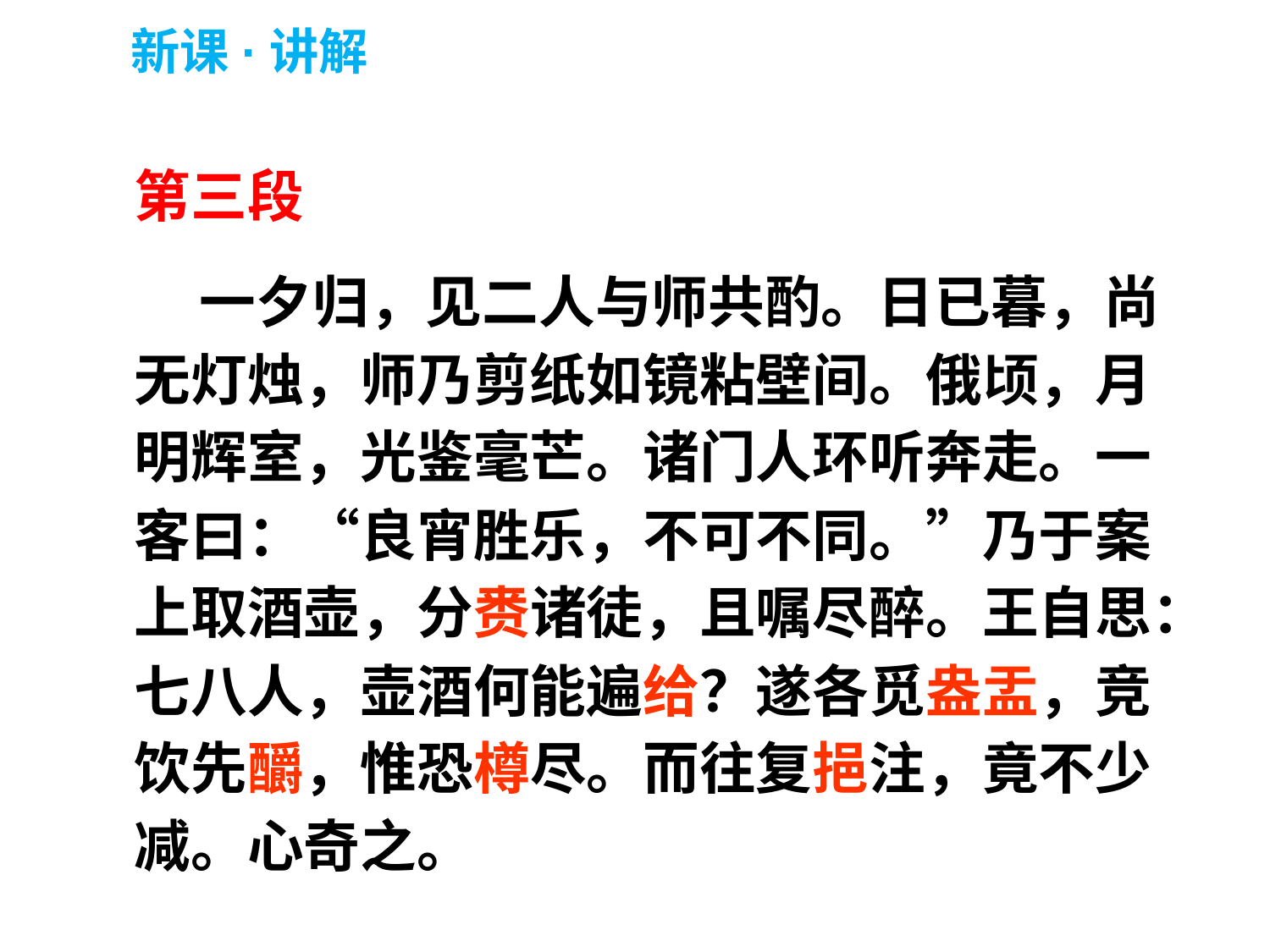

新课·讲解

第三段
    一夕归，见二人与师共酌。日已暮，尚无灯烛，师乃剪纸如镜粘壁间。俄顷，月明辉室，光鉴毫芒。诸门人环听奔走。一客曰：“良宵胜乐，不可不同。”乃于案上取酒壶，分赉诸徒，且嘱尽醉。王自思：七八人，壶酒何能遍给？遂各觅盎盂，竞饮先釂，惟恐樽尽。而往复挹注，竟不少减。心奇之。